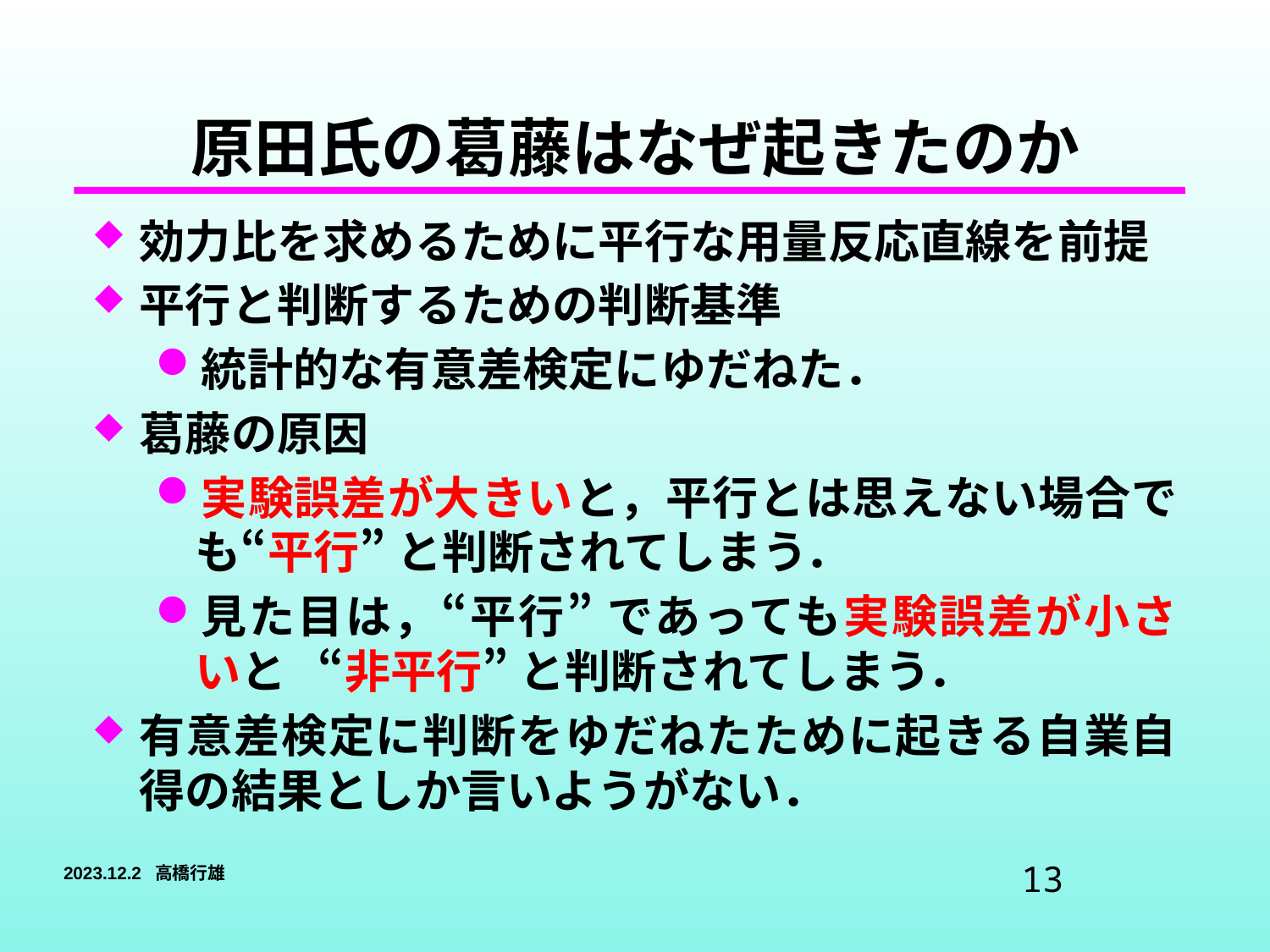

# 原田氏の葛藤はなぜ起きたのか
効力比を求めるために平行な用量反応直線を前提
平行と判断するための判断基準
統計的な有意差検定にゆだねた．
葛藤の原因
実験誤差が大きいと，平行とは思えない場合でも“平行” と判断されてしまう．
見た目は，“平行” であっても実験誤差が小さいと   “非平行” と判断されてしまう．
有意差検定に判断をゆだねたために起きる自業自得の結果としか言いようがない．